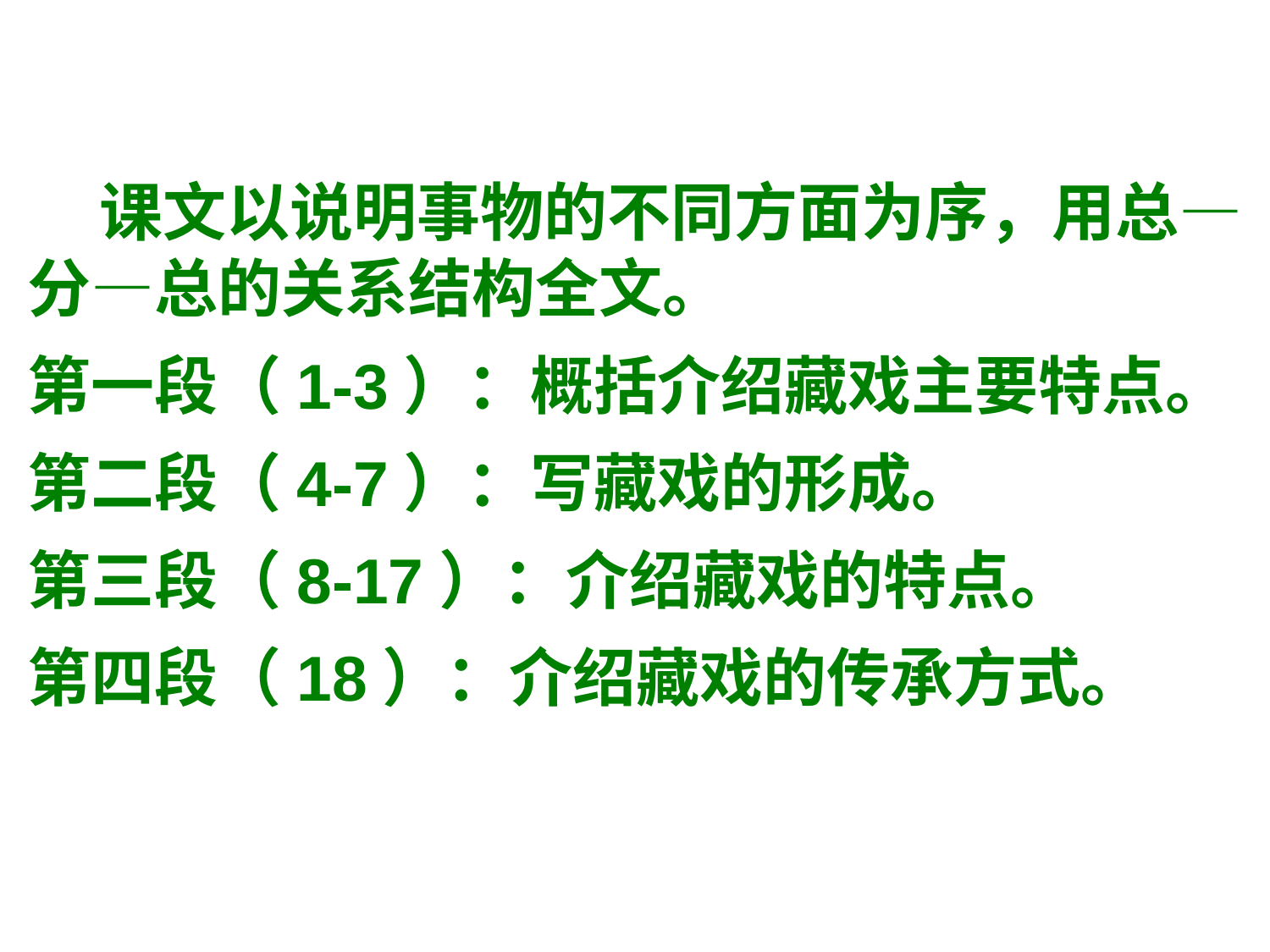

课文以说明事物的不同方面为序，用总—分—总的关系结构全文。
第一段（1-3）：概括介绍藏戏主要特点。
第二段（4-7）：写藏戏的形成。
第三段（8-17）：介绍藏戏的特点。
第四段（18）：介绍藏戏的传承方式。